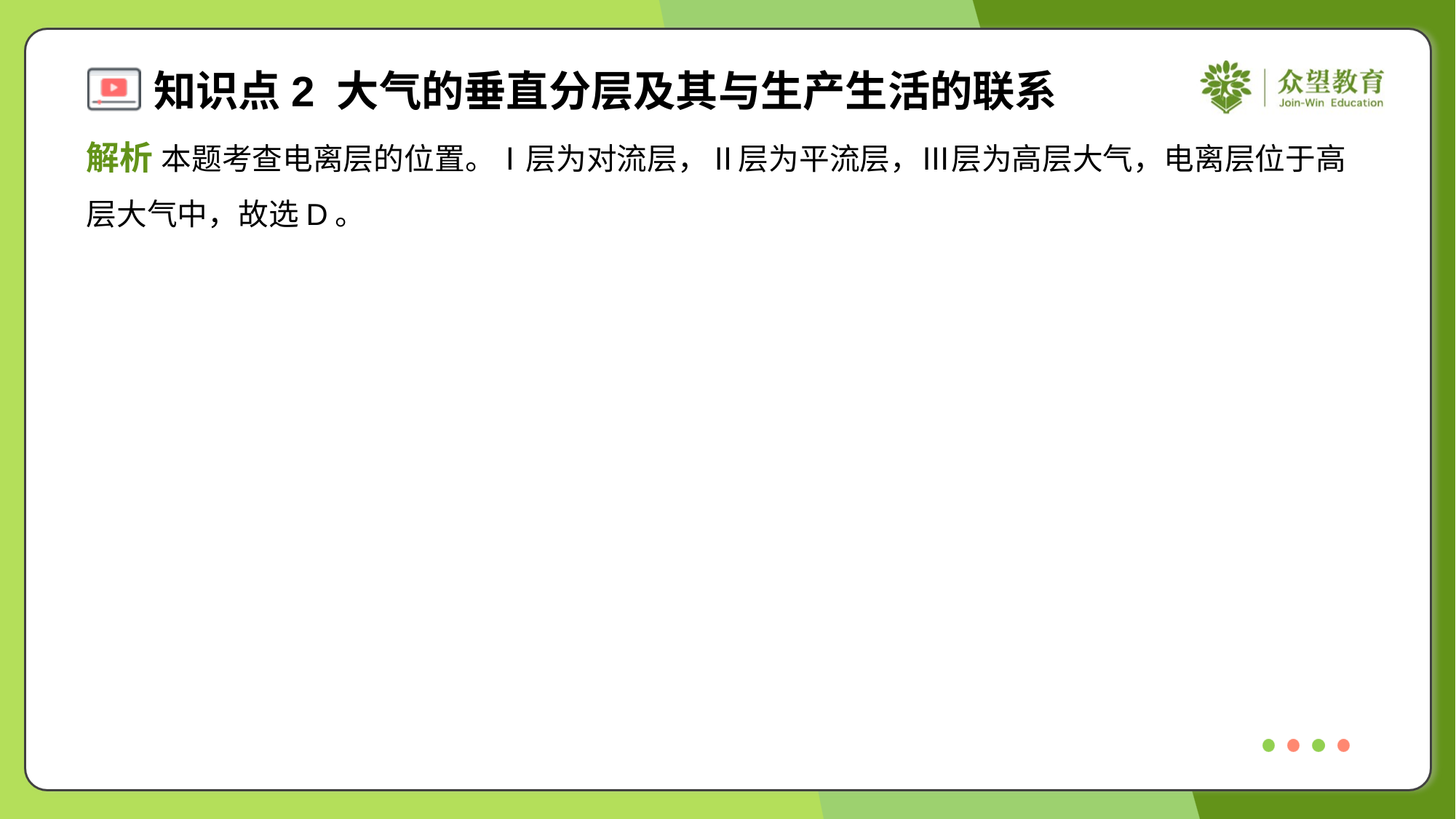

解析 本题考查电离层的位置。Ⅰ层为对流层，Ⅱ层为平流层，Ⅲ层为高层大气，电离层位于高
层大气中，故选D。